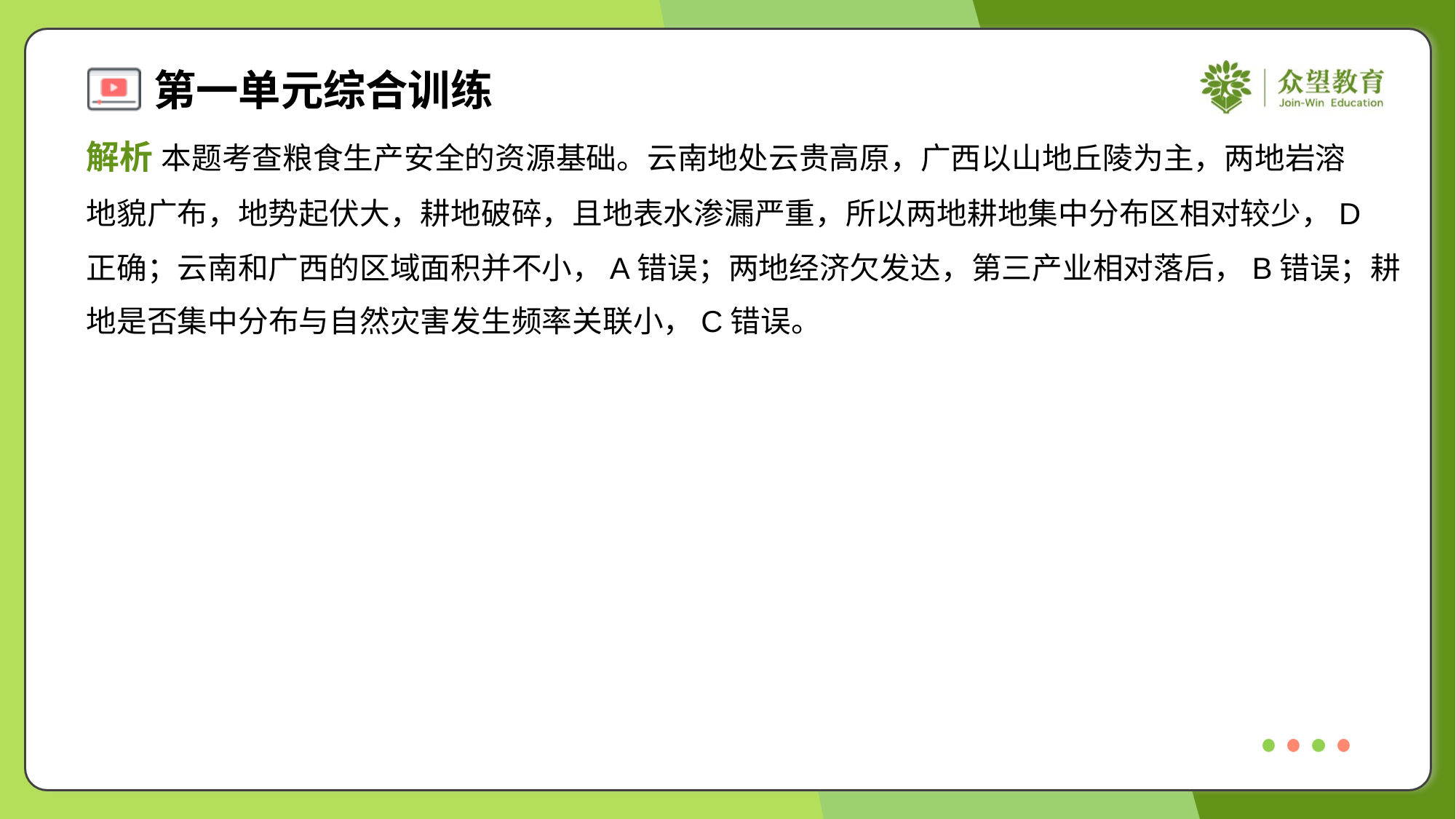

解析 本题考查粮食生产安全的资源基础。云南地处云贵高原，广西以山地丘陵为主，两地岩溶
地貌广布，地势起伏大，耕地破碎，且地表水渗漏严重，所以两地耕地集中分布区相对较少，D
正确；云南和广西的区域面积并不小，A错误；两地经济欠发达，第三产业相对落后，B错误；耕
地是否集中分布与自然灾害发生频率关联小，C错误。